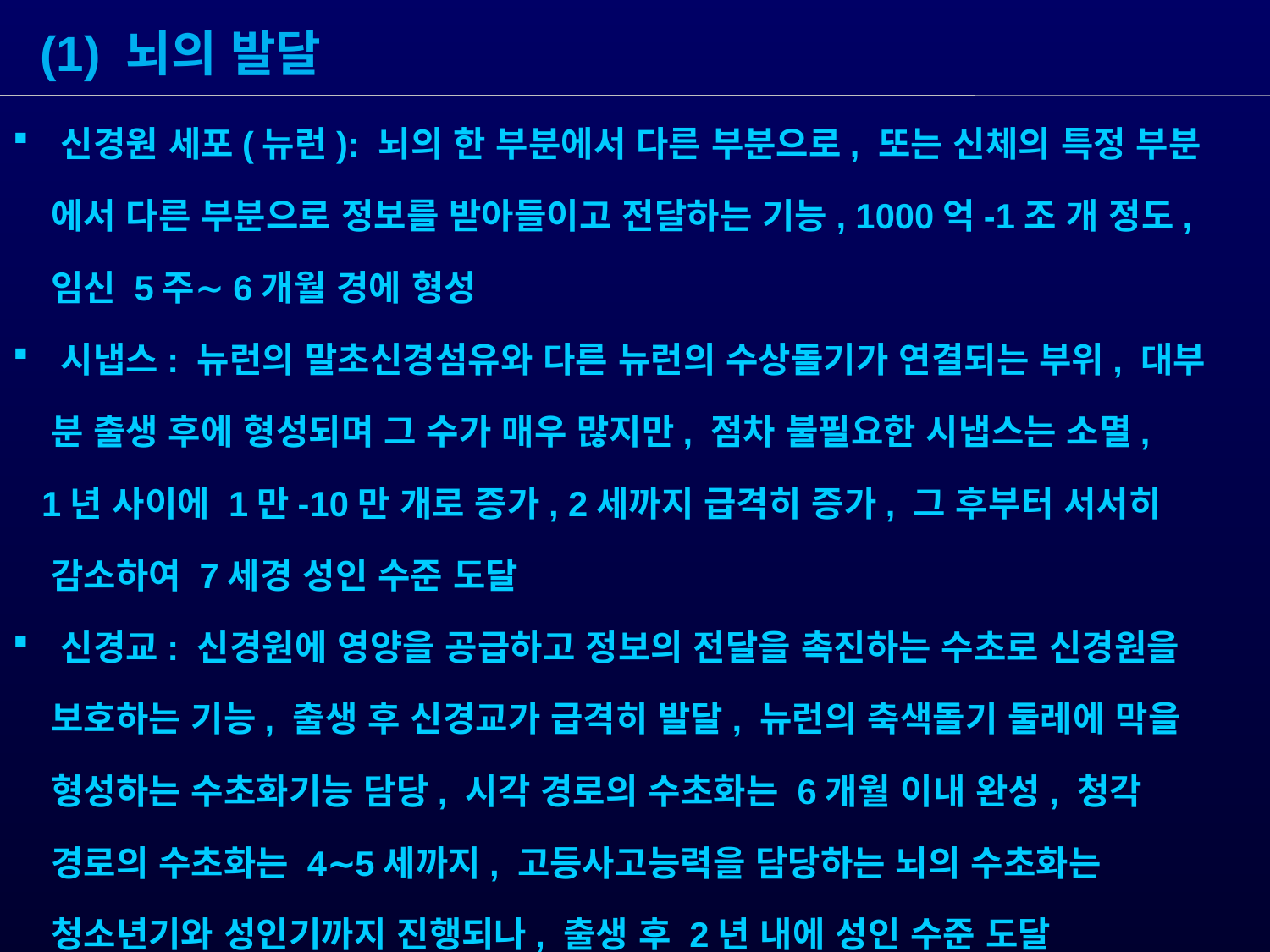

(1) 뇌의 발달
 신경원 세포(뉴런): 뇌의 한 부분에서 다른 부분으로, 또는 신체의 특정 부분
   에서 다른 부분으로 정보를 받아들이고 전달하는 기능, 1000억-1조 개 정도,
   임신 5주∼6개월 경에 형성
 시냅스: 뉴런의 말초신경섬유와 다른 뉴런의 수상돌기가 연결되는 부위, 대부
   분 출생 후에 형성되며 그 수가 매우 많지만, 점차 불필요한 시냅스는 소멸,
   1년 사이에 1만-10만 개로 증가, 2세까지 급격히 증가, 그 후부터 서서히
   감소하여 7세경 성인 수준 도달
 신경교: 신경원에 영양을 공급하고 정보의 전달을 촉진하는 수초로 신경원을
   보호하는 기능, 출생 후 신경교가 급격히 발달, 뉴런의 축색돌기 둘레에 막을
   형성하는 수초화기능 담당, 시각 경로의 수초화는 6개월 이내 완성, 청각
   경로의 수초화는 4∼5세까지, 고등사고능력을 담당하는 뇌의 수초화는
   청소년기와 성인기까지 진행되나, 출생 후 2년 내에 성인 수준 도달